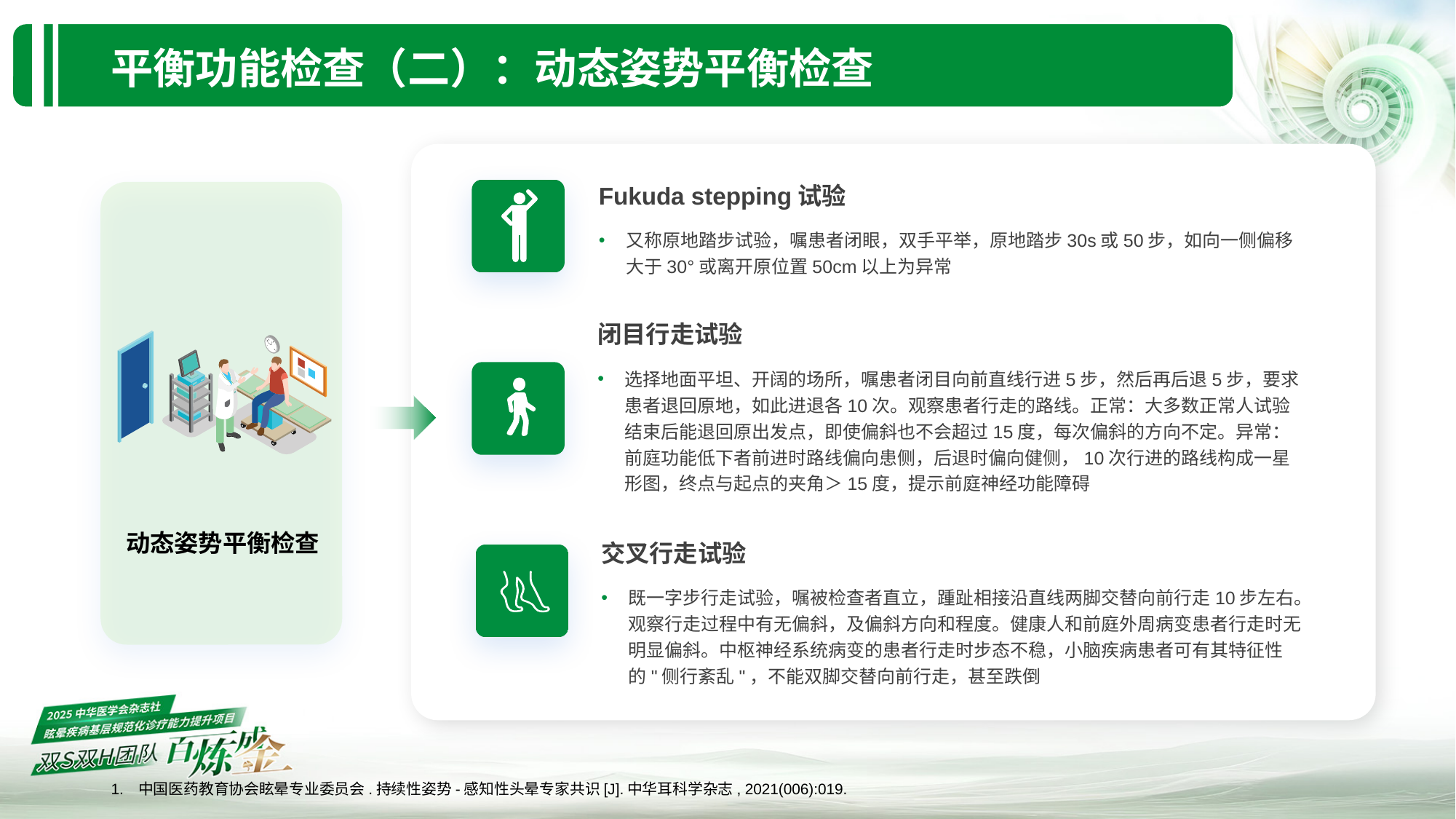

平衡功能检查（二）：动态姿势平衡检查

Fukuda stepping试验
又称原地踏步试验，嘱患者闭眼，双手平举，原地踏步30s或50步，如向一侧偏移大于30°或离开原位置50cm以上为异常

闭目行走试验
选择地面平坦、开阔的场所，嘱患者闭目向前直线行进5步，然后再后退5步，要求患者退回原地，如此进退各10次。观察患者行走的路线。正常：大多数正常人试验结束后能退回原出发点，即使偏斜也不会超过15度，每次偏斜的方向不定。异常：前庭功能低下者前进时路线偏向患侧，后退时偏向健侧，10次行进的路线构成一星形图，终点与起点的夹角＞15度，提示前庭神经功能障碍

动态姿势平衡检查
交叉行走试验
既一字步行走试验，嘱被检查者直立，踵趾相接沿直线两脚交替向前行走10步左右。观察行走过程中有无偏斜，及偏斜方向和程度。健康人和前庭外周病变患者行走时无明显偏斜。中枢神经系统病变的患者行走时步态不稳，小脑疾病患者可有其特征性的"侧行紊乱"，不能双脚交替向前行走，甚至跌倒

中国医药教育协会眩晕专业委员会.持续性姿势-感知性头晕专家共识[J].中华耳科学杂志, 2021(006):019.